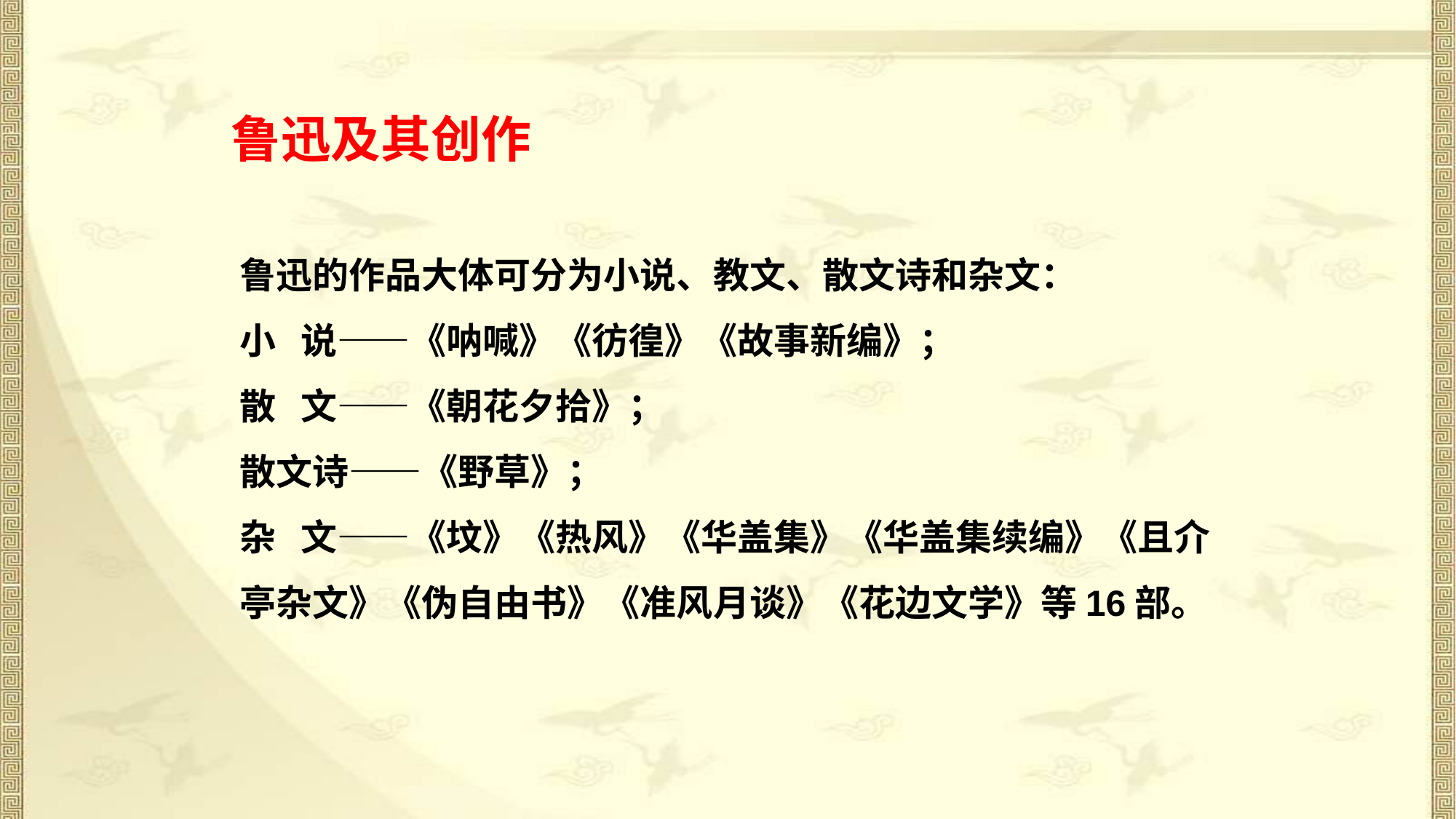

鲁迅及其创作
鲁迅的作品大体可分为小说、教文、散文诗和杂文：
小   说——《呐喊》《彷徨》《故事新编》；
散   文——《朝花夕拾》；
散文诗——《野草》；
杂   文——《坟》《热风》《华盖集》《华盖集续编》《且介亭杂文》《伪自由书》《准风月谈》《花边文学》等16部。